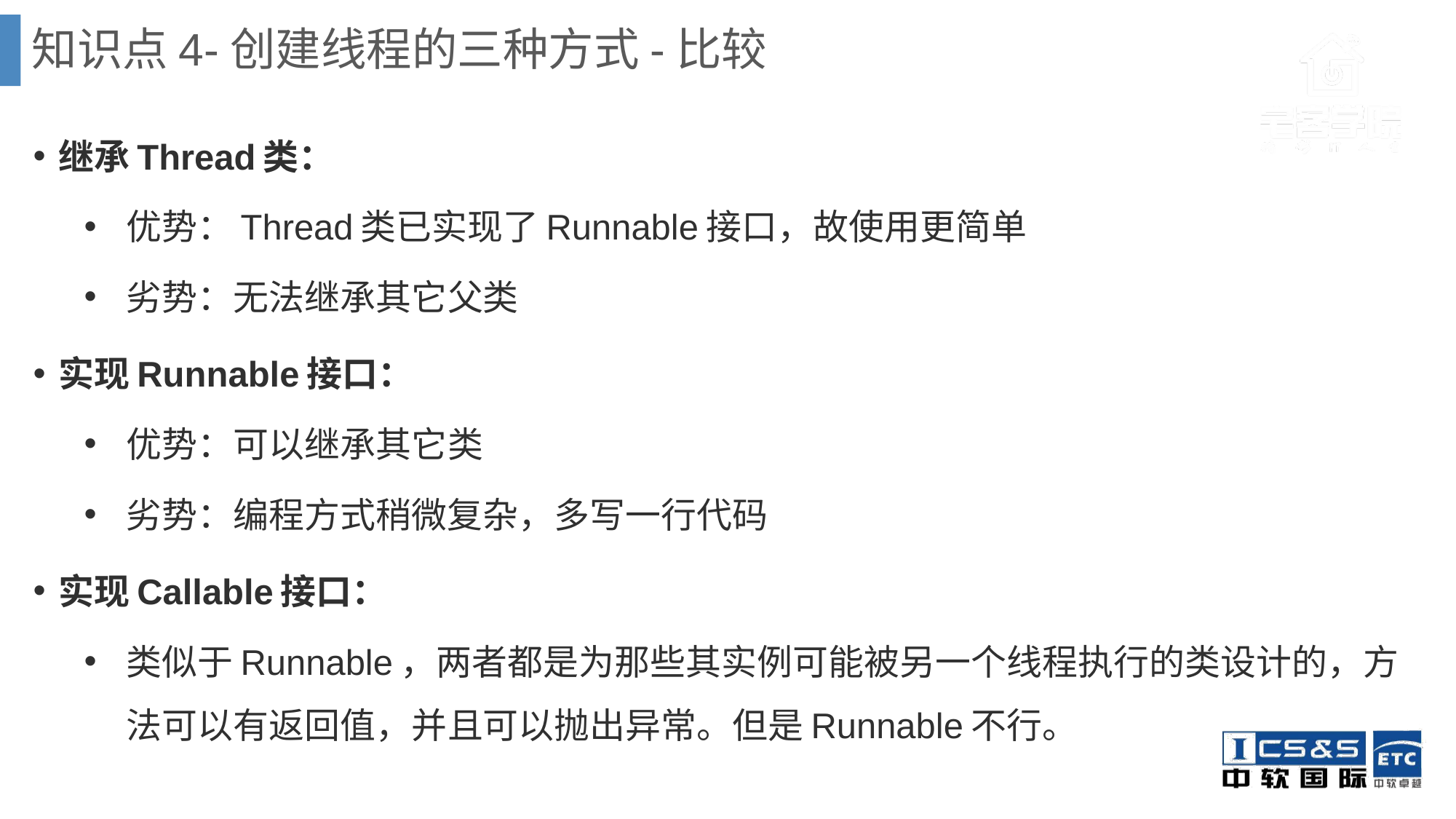

# 知识点4-创建线程的三种方式-比较
继承Thread类：
优势：Thread类已实现了Runnable接口，故使用更简单
劣势：无法继承其它父类
实现Runnable接口：
优势：可以继承其它类
劣势：编程方式稍微复杂，多写一行代码
实现Callable接口：
类似于Runnable，两者都是为那些其实例可能被另一个线程执行的类设计的，方法可以有返回值，并且可以抛出异常。但是Runnable不行。